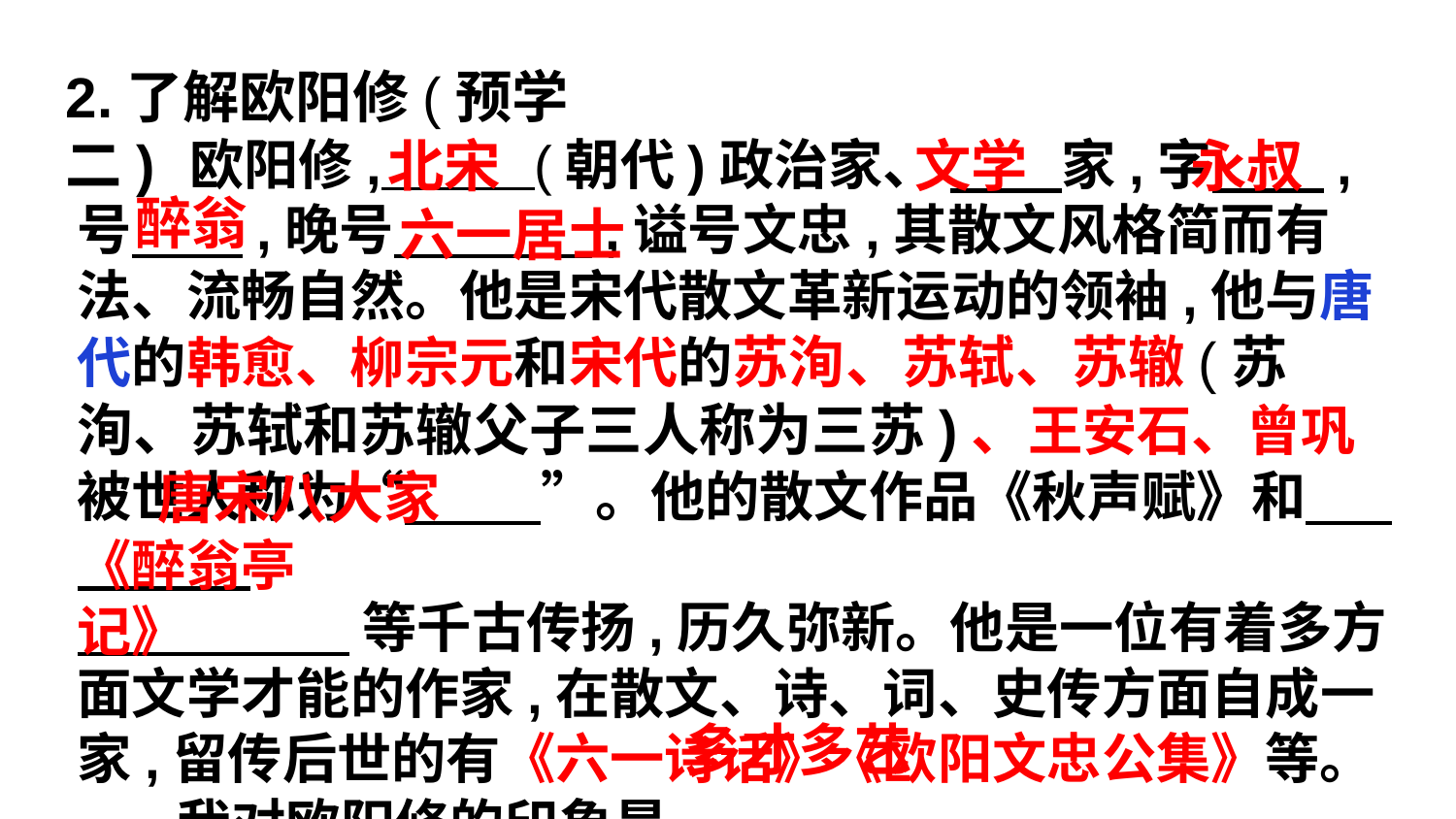

2.了解欧阳修(预学二)
        欧阳修,          (朝代)政治家、          家,字         ,号         ,晚号                ,谥号文忠,其散文风格简而有法、流畅自然。他是宋代散文革新运动的领袖,他与唐代的韩愈、柳宗元和宋代的苏洵、苏轼、苏辙(苏洵、苏轼和苏辙父子三人称为三苏)、王安石、曾巩被世人称为“           ”。他的散文作品《秋声赋》和
                      等千古传扬,历久弥新。他是一位有着多方面文学才能的作家,在散文、诗、词、史传方面自成一家,留传后世的有《六一诗话》《欧阳文忠公集》等。
       我对欧阳修的印象是                。
北宋
文学
永叔
醉翁
六一居士
唐宋八大家
《醉翁亭记》
多才多艺